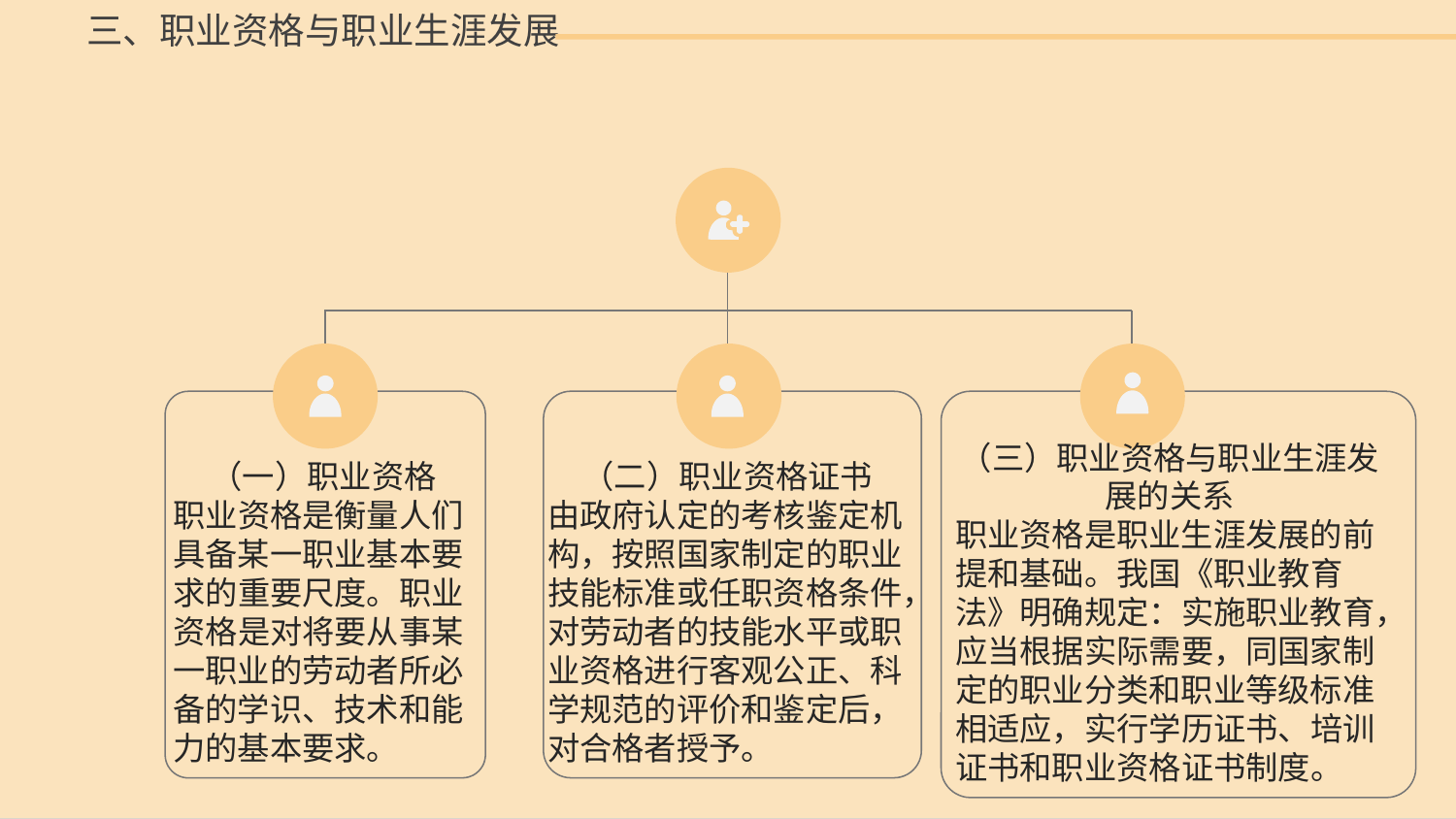

三、职业资格与职业生涯发展

（二）职业资格证书
由政府认定的考核鉴定机构，按照国家制定的职业技能标准或任职资格条件，对劳动者的技能水平或职业资格进行客观公正、科学规范的评价和鉴定后，对合格者授予。
（三）职业资格与职业生涯发展的关系
职业资格是职业生涯发展的前提和基础。我国《职业教育法》明确规定：实施职业教育，应当根据实际需要，同国家制定的职业分类和职业等级标准相适应，实行学历证书、培训证书和职业资格证书制度。
（一）职业资格
职业资格是衡量人们具备某一职业基本要求的重要尺度。职业资格是对将要从事某一职业的劳动者所必备的学识、技术和能力的基本要求。